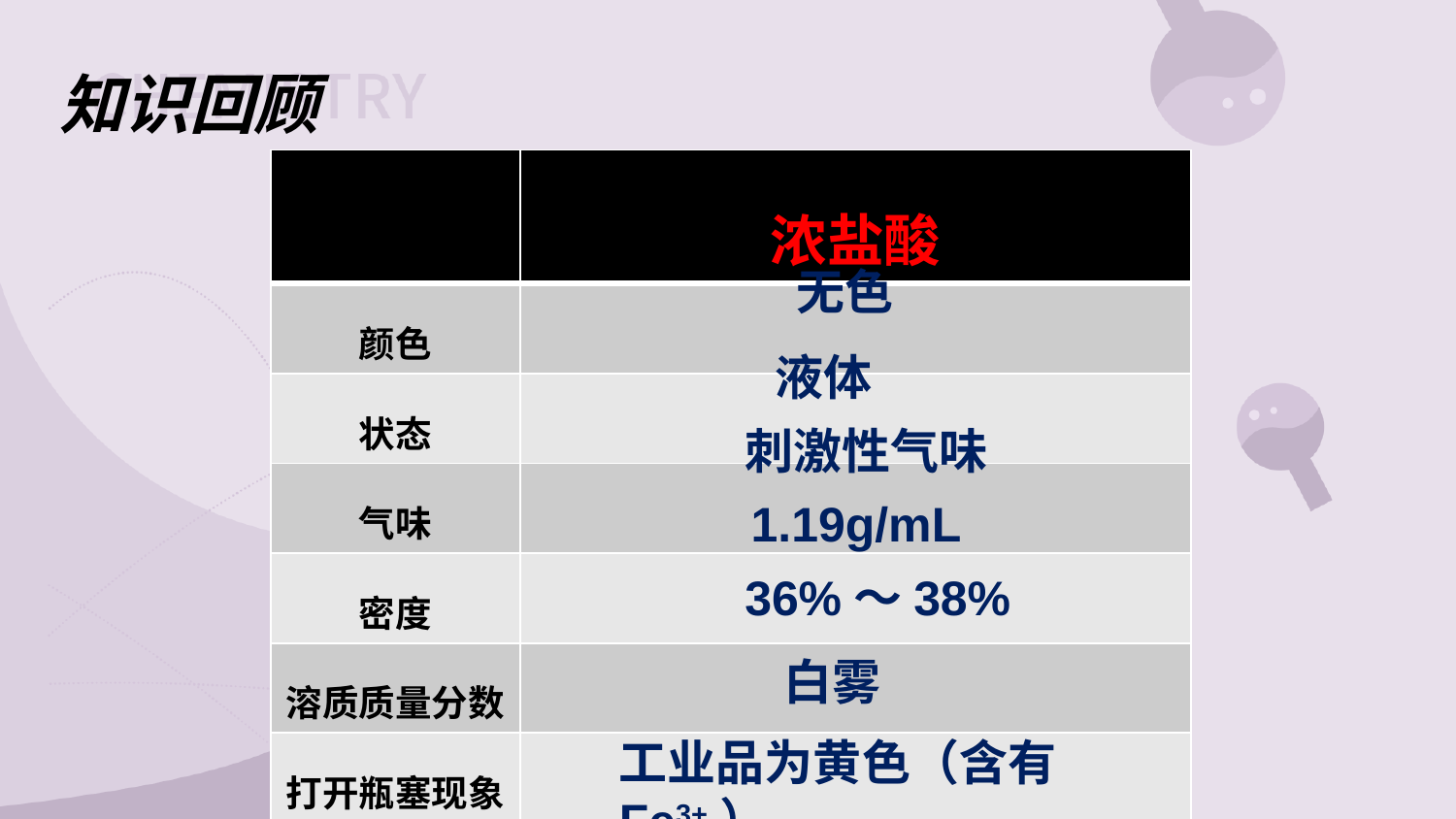

知识回顾
|  | 浓盐酸 |
| --- | --- |
| 颜色 |  |
| 状态 |  |
| 气味 |  |
| 密度 |  |
| 溶质质量分数 |  |
| 打开瓶塞现象 |  |
| 其他 |  |
无色
液体
刺激性气味
1.19g/mL
36%～38%
白雾
工业品为黄色（含有Fe3+）